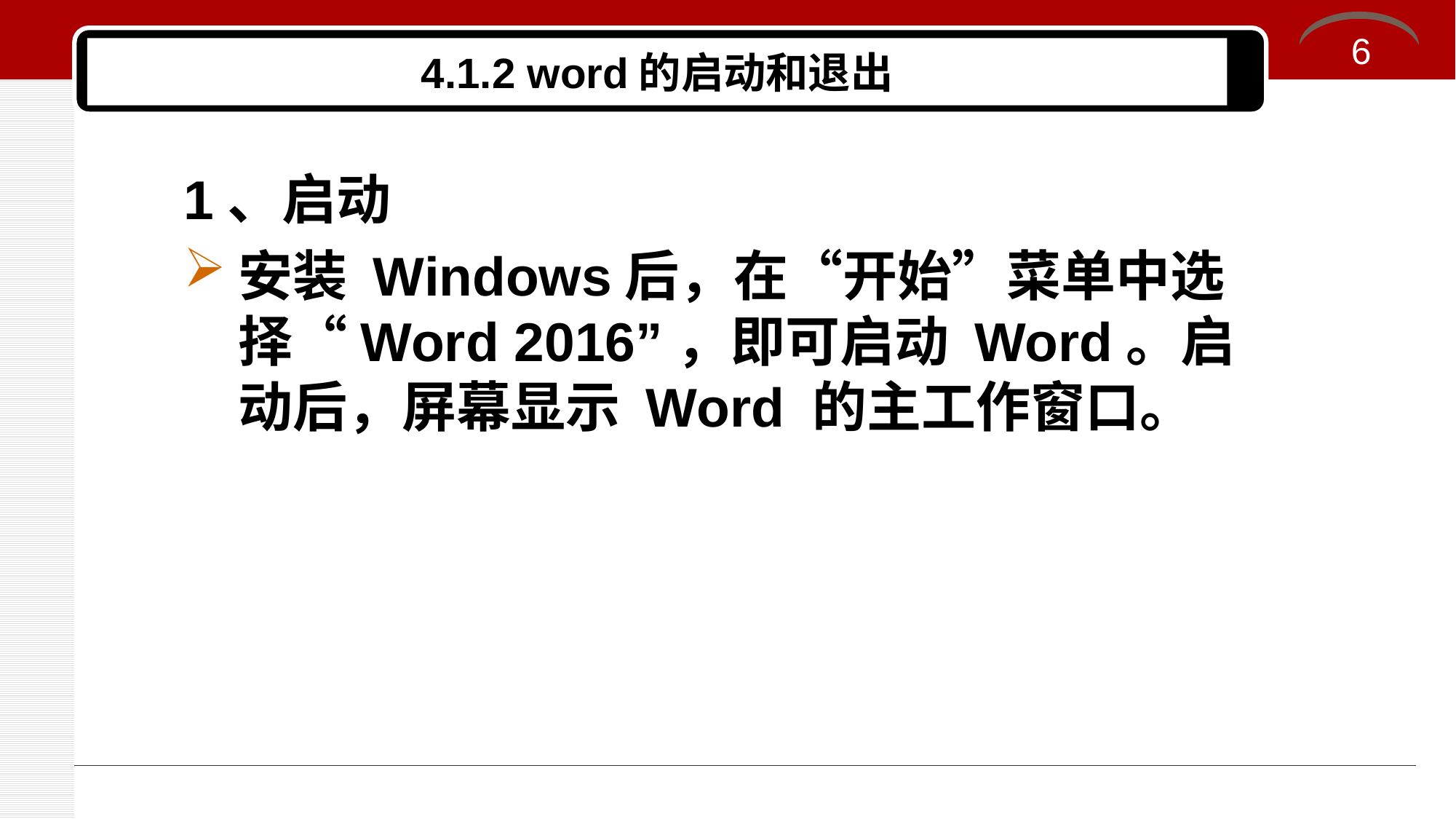

6
# 4.1.2 word的启动和退出
1、启动
安装 Windows后，在“开始”菜单中选择“Word 2016”，即可启动 Word。启动后，屏幕显示 Word 的主工作窗口。